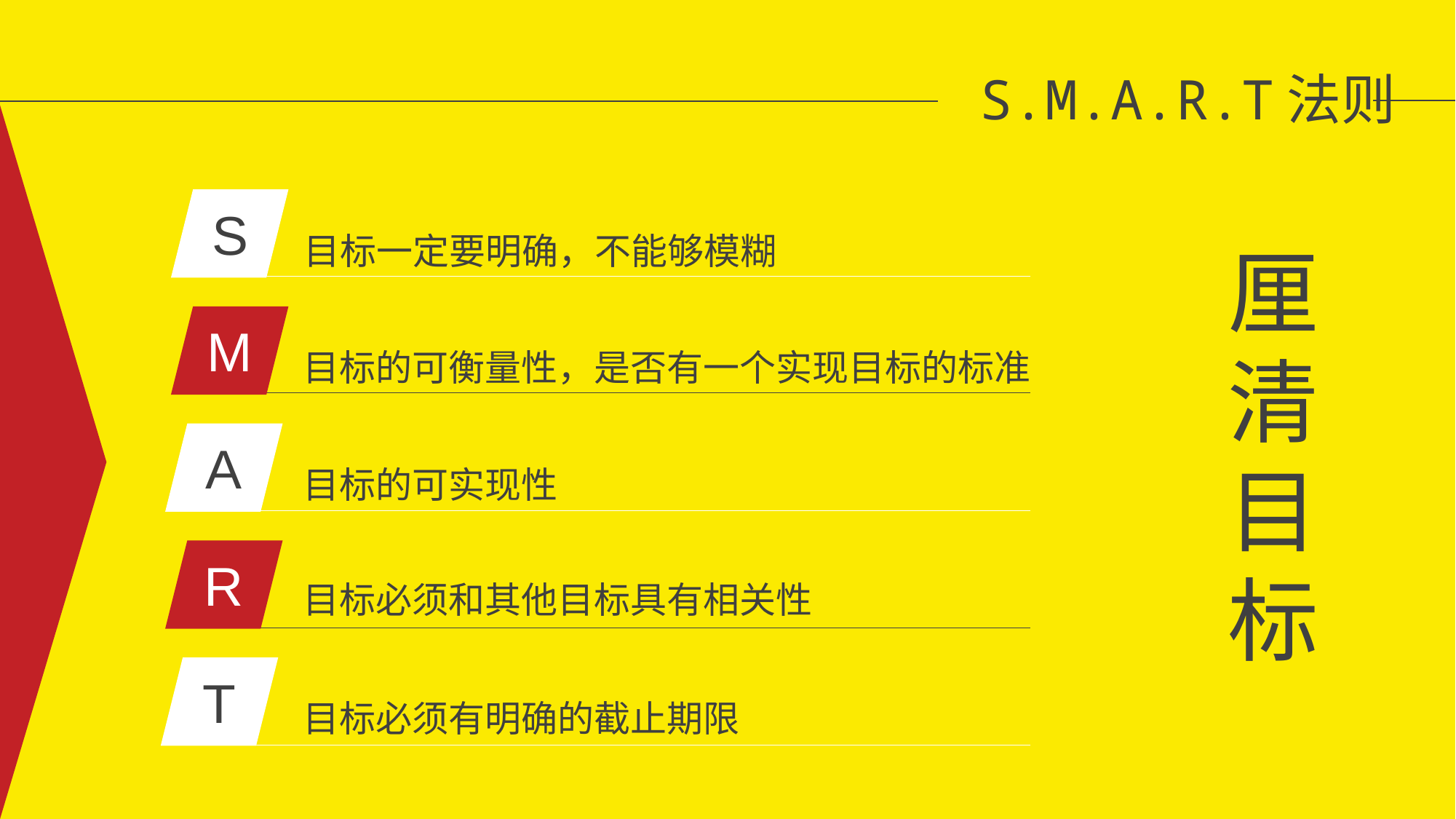

S.M.A.R.T法则

S
目标一定要明确，不能够模糊
厘清目标

M
目标的可衡量性，是否有一个实现目标的标准

A
目标的可实现性

R
目标必须和其他目标具有相关性

T
目标必须有明确的截止期限